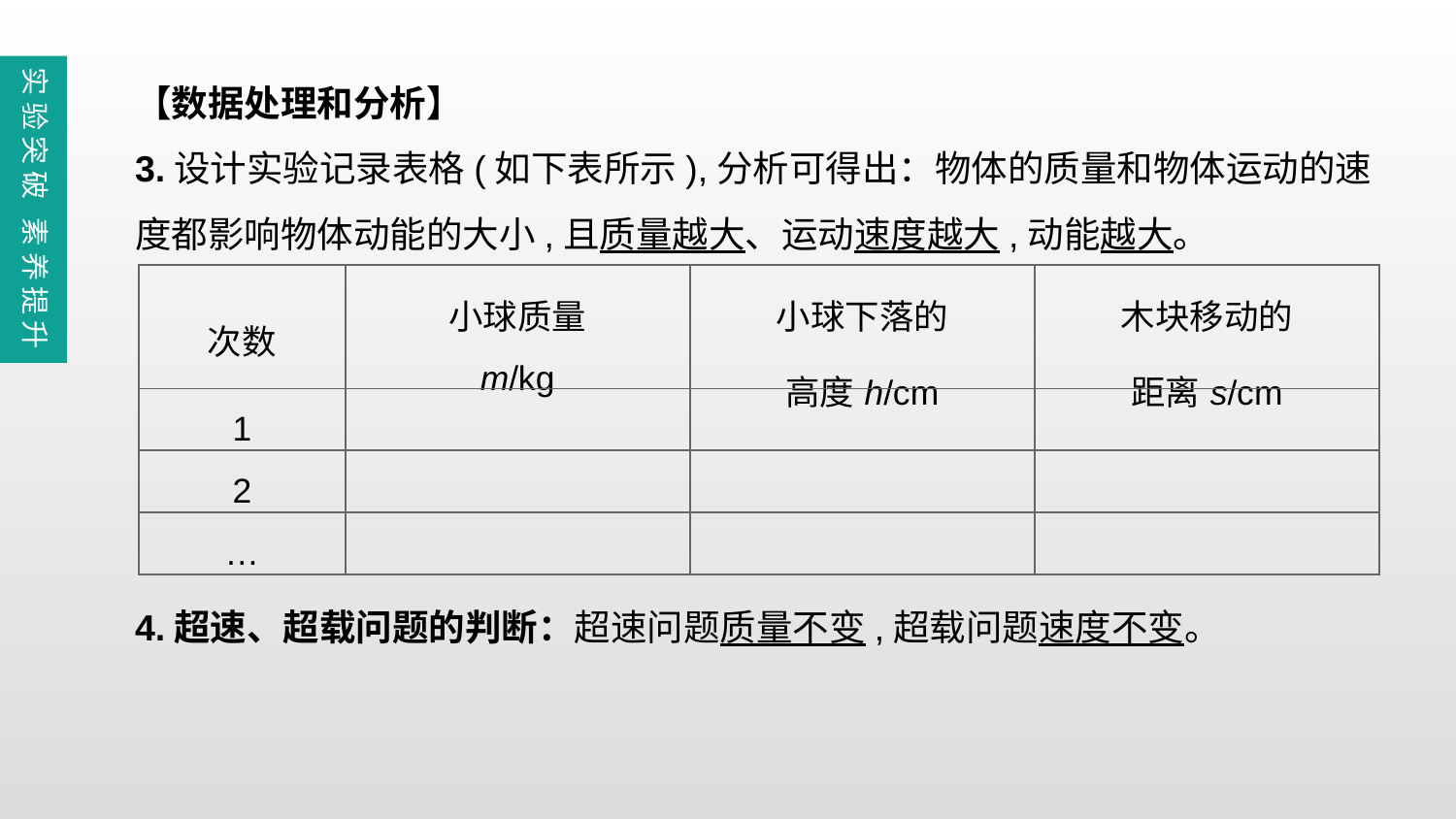

【数据处理和分析】
3.设计实验记录表格(如下表所示),分析可得出：物体的质量和物体运动的速度都影响物体动能的大小,且质量越大、运动速度越大,动能越大。

4.超速、超载问题的判断：超速问题质量不变,超载问题速度不变。

实验突破 素养提升
| 次数 | 小球质量 m/kg | 小球下落的 高度h/cm | 木块移动的 距离s/cm |
| --- | --- | --- | --- |
| 1 |  |  |  |
| 2 |  |  |  |
| … |  |  |  |